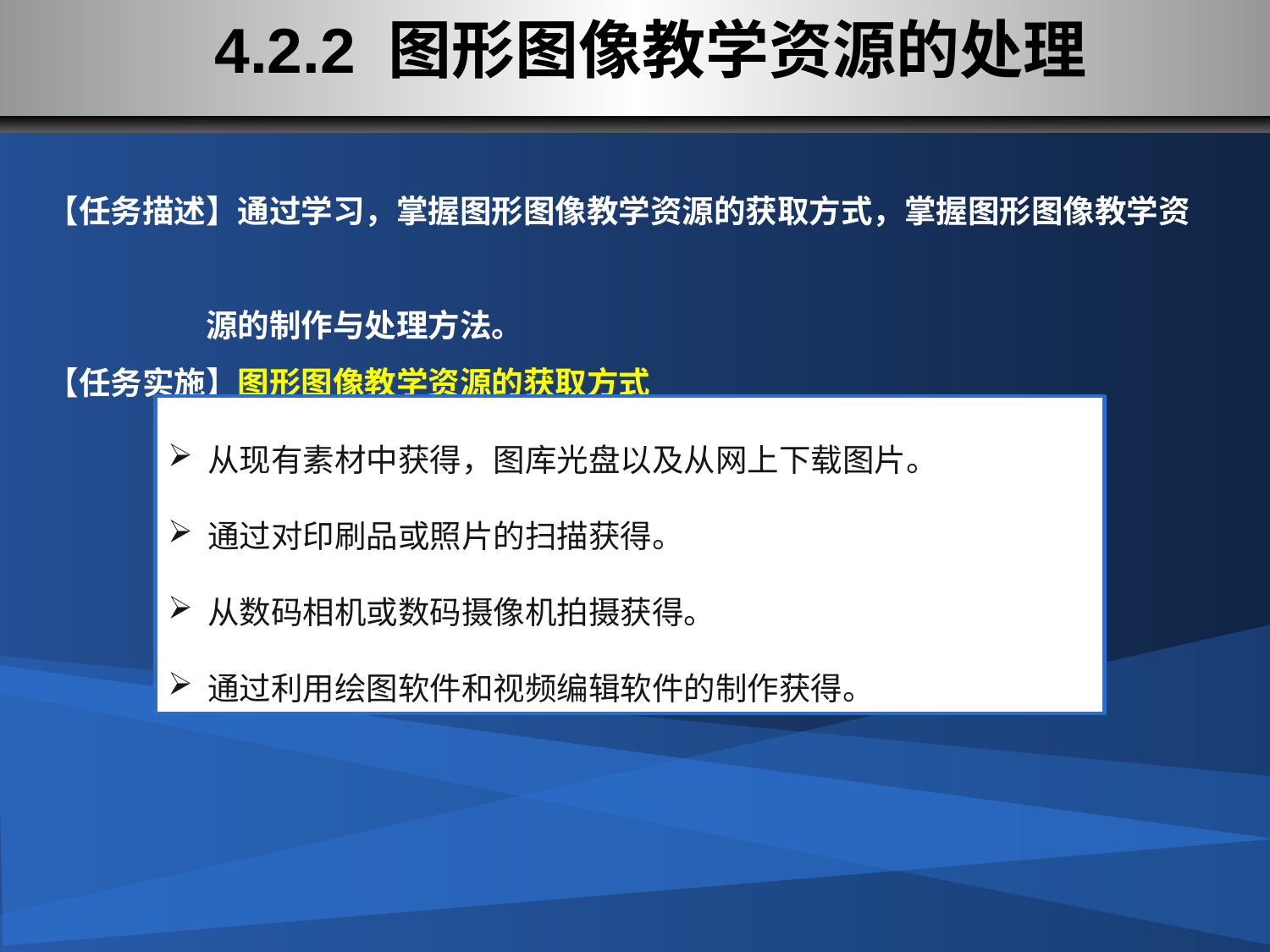

# 4.2.2 图形图像教学资源的处理
【任务描述】通过学习，掌握图形图像教学资源的获取方式，掌握图形图像教学资
                     源的制作与处理方法。
【任务实施】图形图像教学资源的获取方式
从现有素材中获得，图库光盘以及从网上下载图片。
通过对印刷品或照片的扫描获得。
从数码相机或数码摄像机拍摄获得。
通过利用绘图软件和视频编辑软件的制作获得。